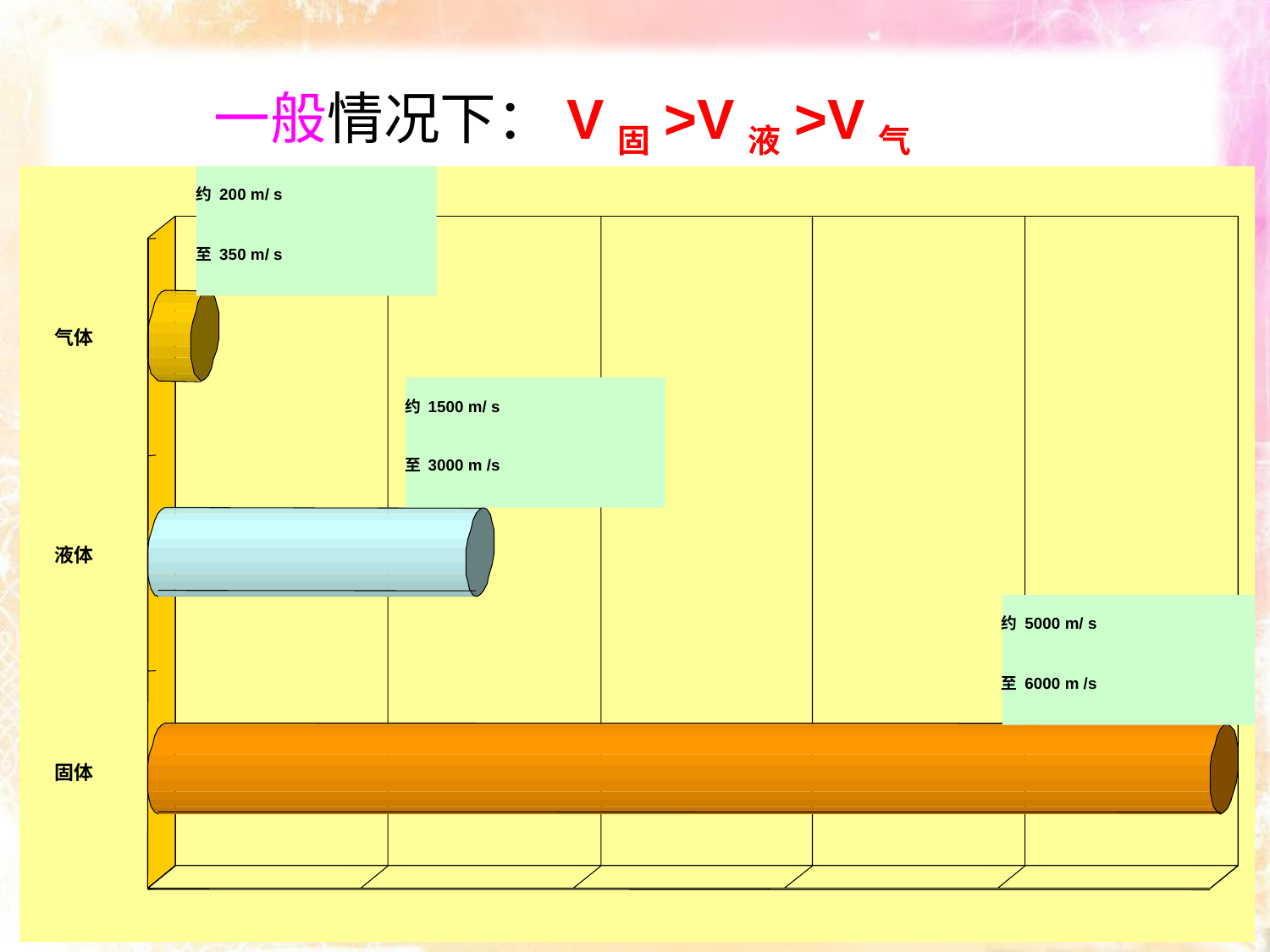

一般情况下：V固>V液>V气

约 200 m/ s

至 350 m/ s

气体

约 1500 m/ s

至 3000 m /s

液体

约 5000 m/ s

至 6000 m /s

固体